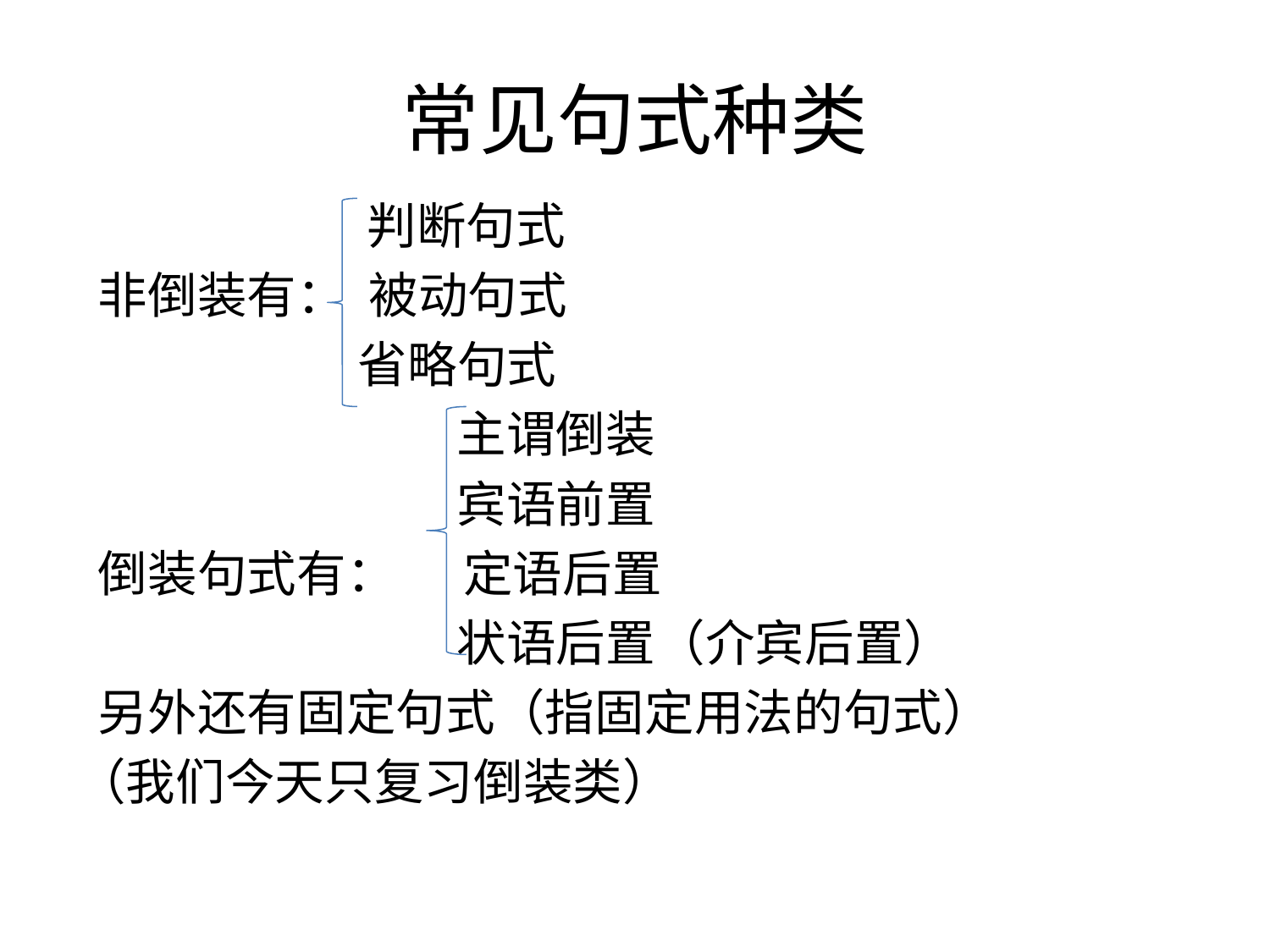

# 常见句式种类
                         判断句式
 非倒装有：  被动句式
                            省略句式
                                 主谓倒装
                                 宾语前置
 倒装句式有：      定语后置
                                 状语后置（介宾后置）
 另外还有固定句式（指固定用法的句式）
（我们今天只复习倒装类）